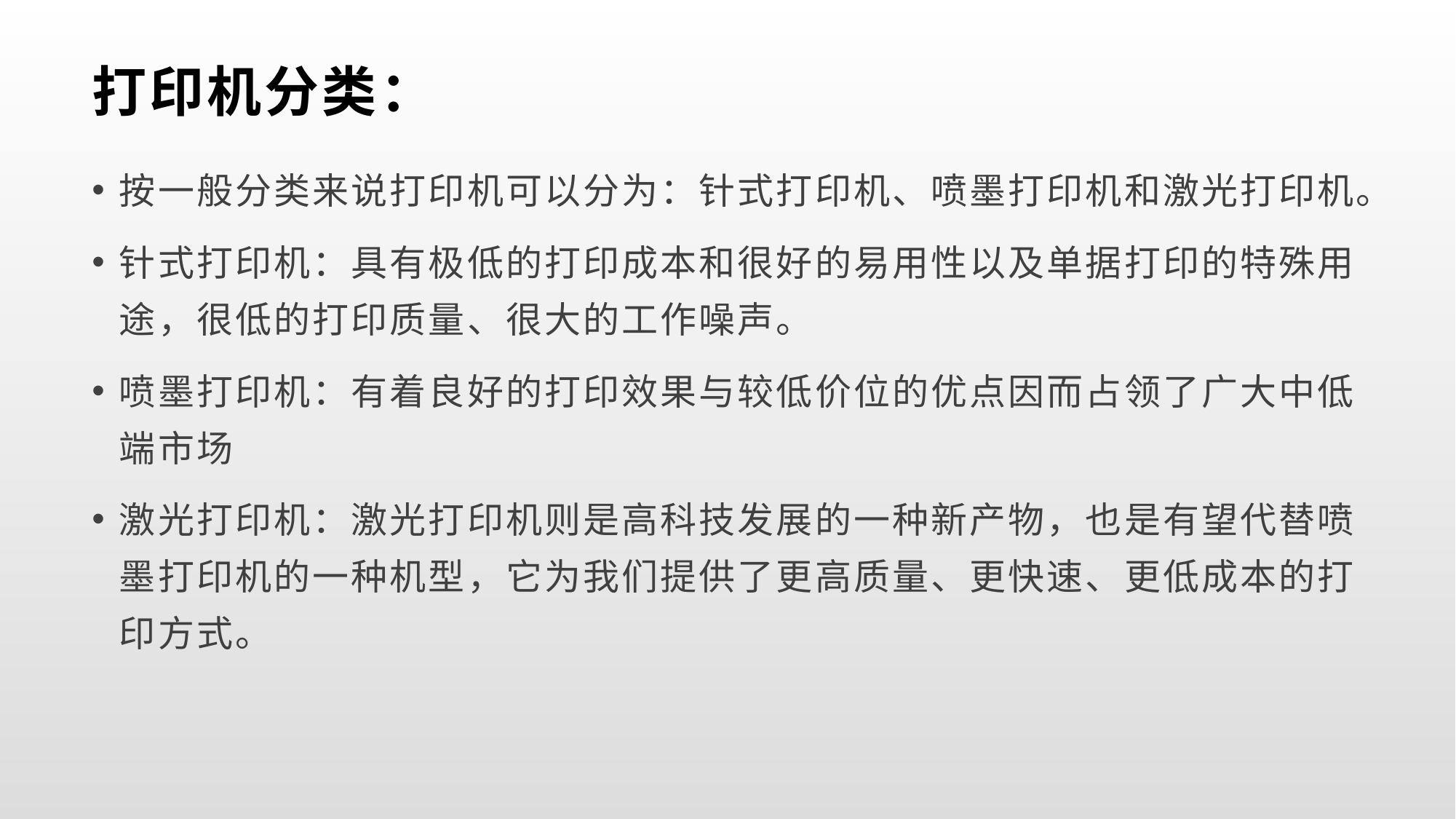

# 打印机分类：
按一般分类来说打印机可以分为：针式打印机、喷墨打印机和激光打印机。
针式打印机：具有极低的打印成本和很好的易用性以及单据打印的特殊用途，很低的打印质量、很大的工作噪声。
喷墨打印机：有着良好的打印效果与较低价位的优点因而占领了广大中低端市场
激光打印机：激光打印机则是高科技发展的一种新产物，也是有望代替喷墨打印机的一种机型，它为我们提供了更高质量、更快速、更低成本的打印方式。